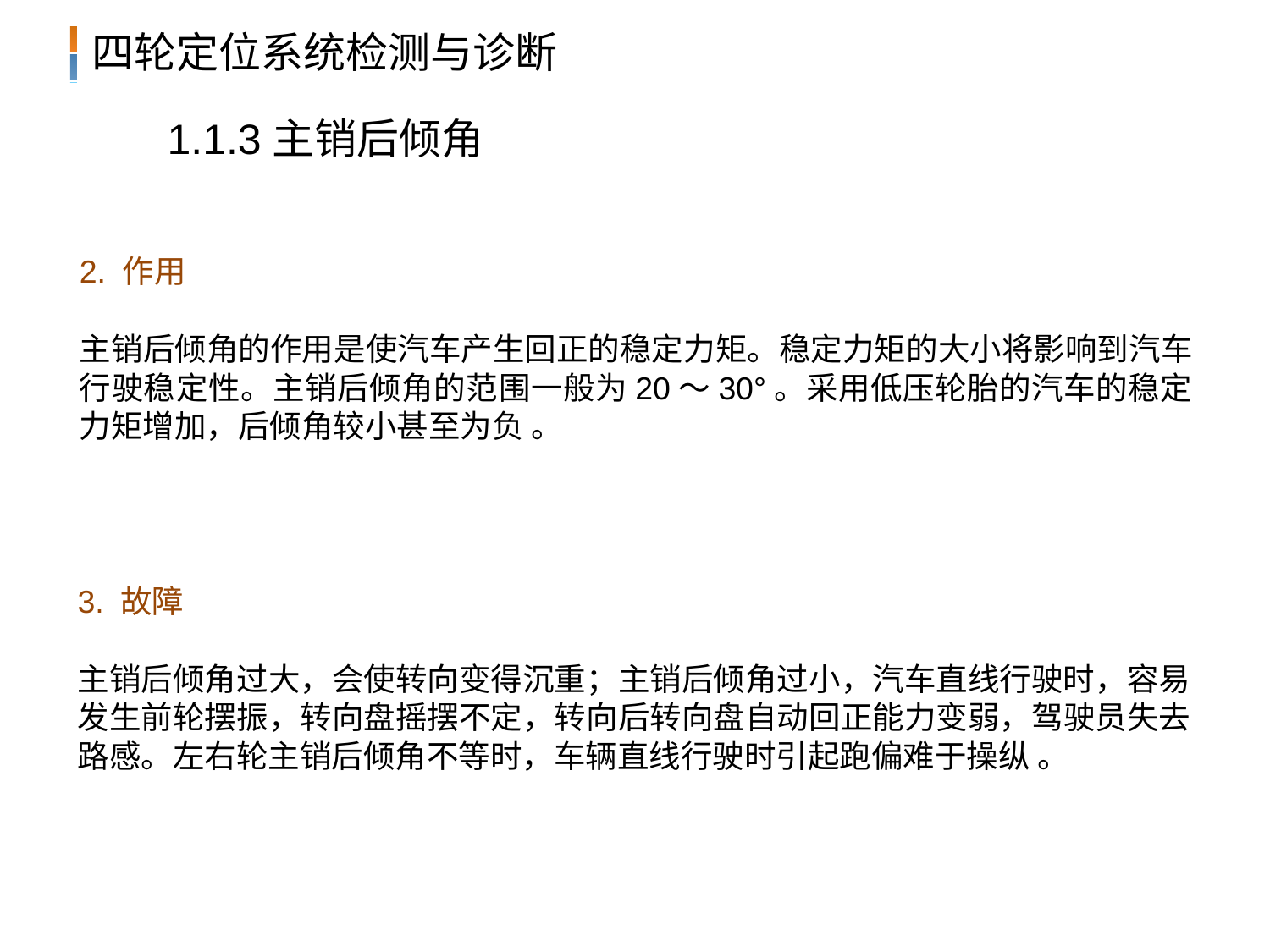

1.1.3主销后倾角
2. 作用

主销后倾角的作用是使汽车产生回正的稳定力矩。稳定力矩的大小将影响到汽车行驶稳定性。主销后倾角的范围一般为20～30°。采用低压轮胎的汽车的稳定力矩增加，后倾角较小甚至为负 。
3. 故障

主销后倾角过大，会使转向变得沉重；主销后倾角过小，汽车直线行驶时，容易发生前轮摆振，转向盘摇摆不定，转向后转向盘自动回正能力变弱，驾驶员失去路感。左右轮主销后倾角不等时，车辆直线行驶时引起跑偏难于操纵 。